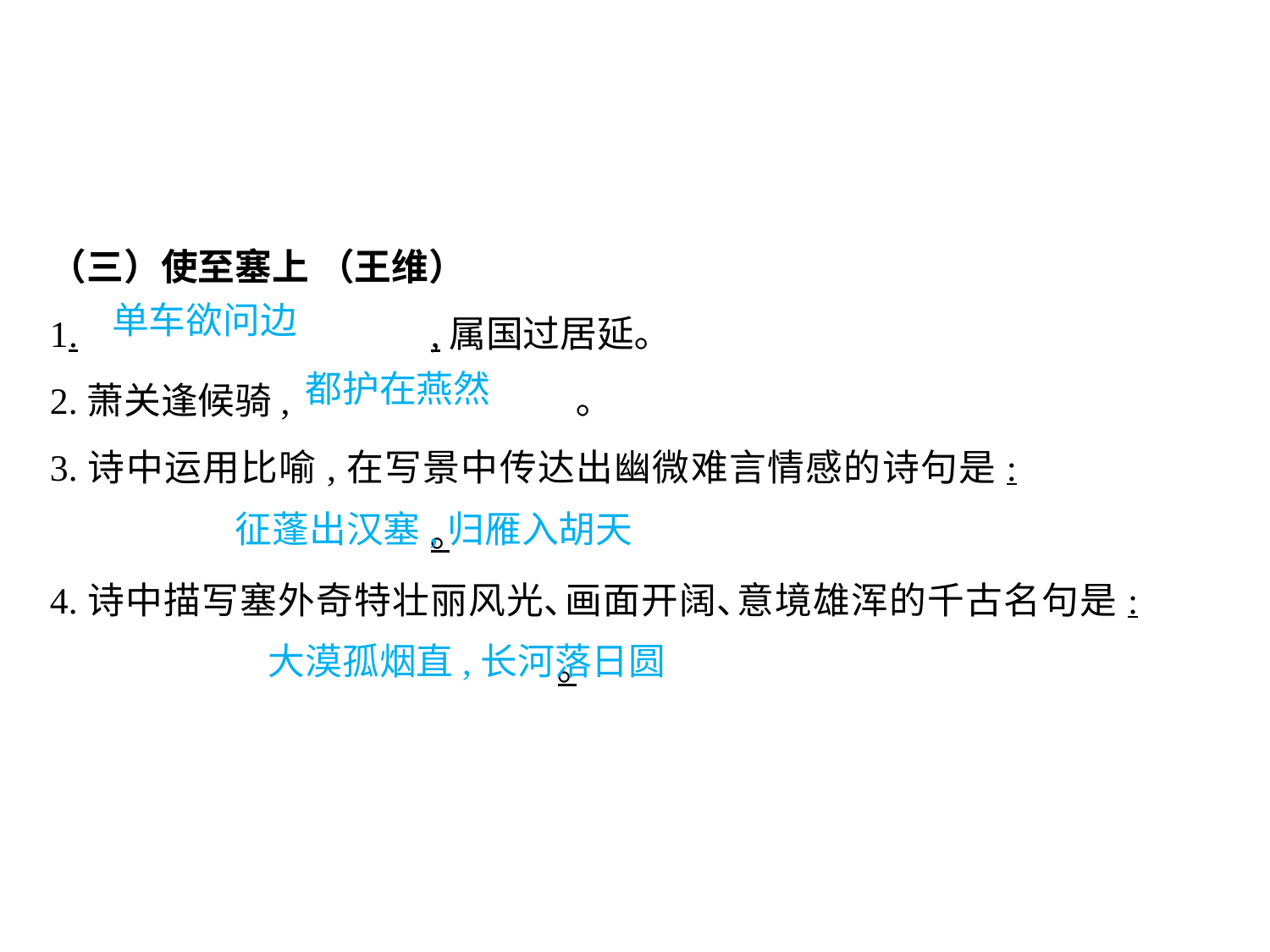

（三）使至塞上 （王维）
1.			,属国过居延｡
2.萧关逢候骑,			 ｡
3.诗中运用比喻,在写景中传达出幽微难言情感的诗句是:					｡
4.诗中描写塞外奇特壮丽风光､画面开阔､意境雄浑的千古名句是:					｡
单车欲问边
都护在燕然
									      征蓬出汉塞,归雁入胡天
										          大漠孤烟直,长河落日圆